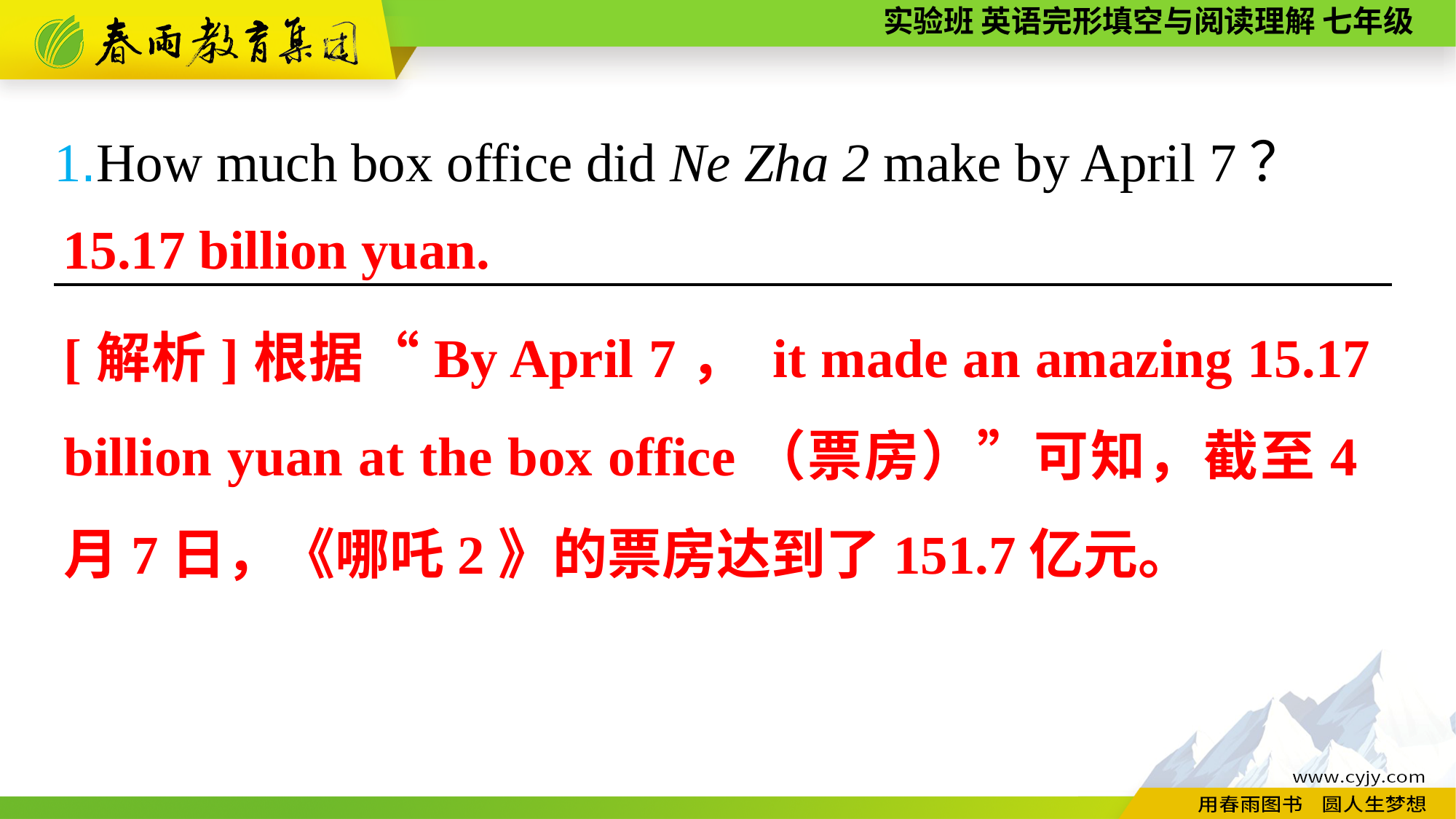

1.How much box office did Ne Zha 2 make by April 7？
_________________________________________________
15.17 billion yuan.
[解析]根据“By April 7， it made an amazing 15.17 billion yuan at the box office（票房）”可知，截至4月7日，《哪吒2》的票房达到了151.7亿元。